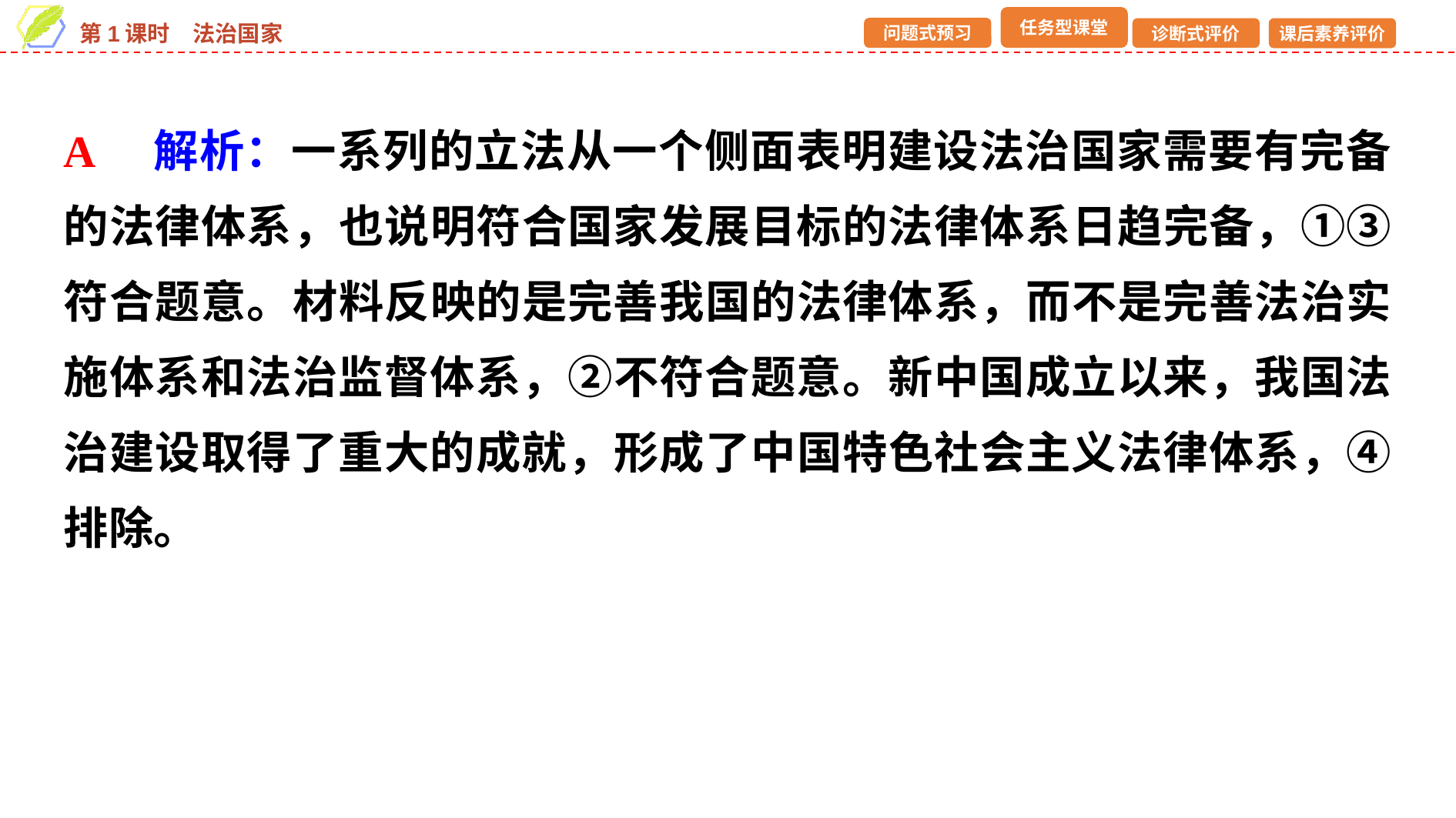

A　解析：一系列的立法从一个侧面表明建设法治国家需要有完备的法律体系，也说明符合国家发展目标的法律体系日趋完备，①③符合题意。材料反映的是完善我国的法律体系，而不是完善法治实施体系和法治监督体系，②不符合题意。新中国成立以来，我国法治建设取得了重大的成就，形成了中国特色社会主义法律体系，④排除。